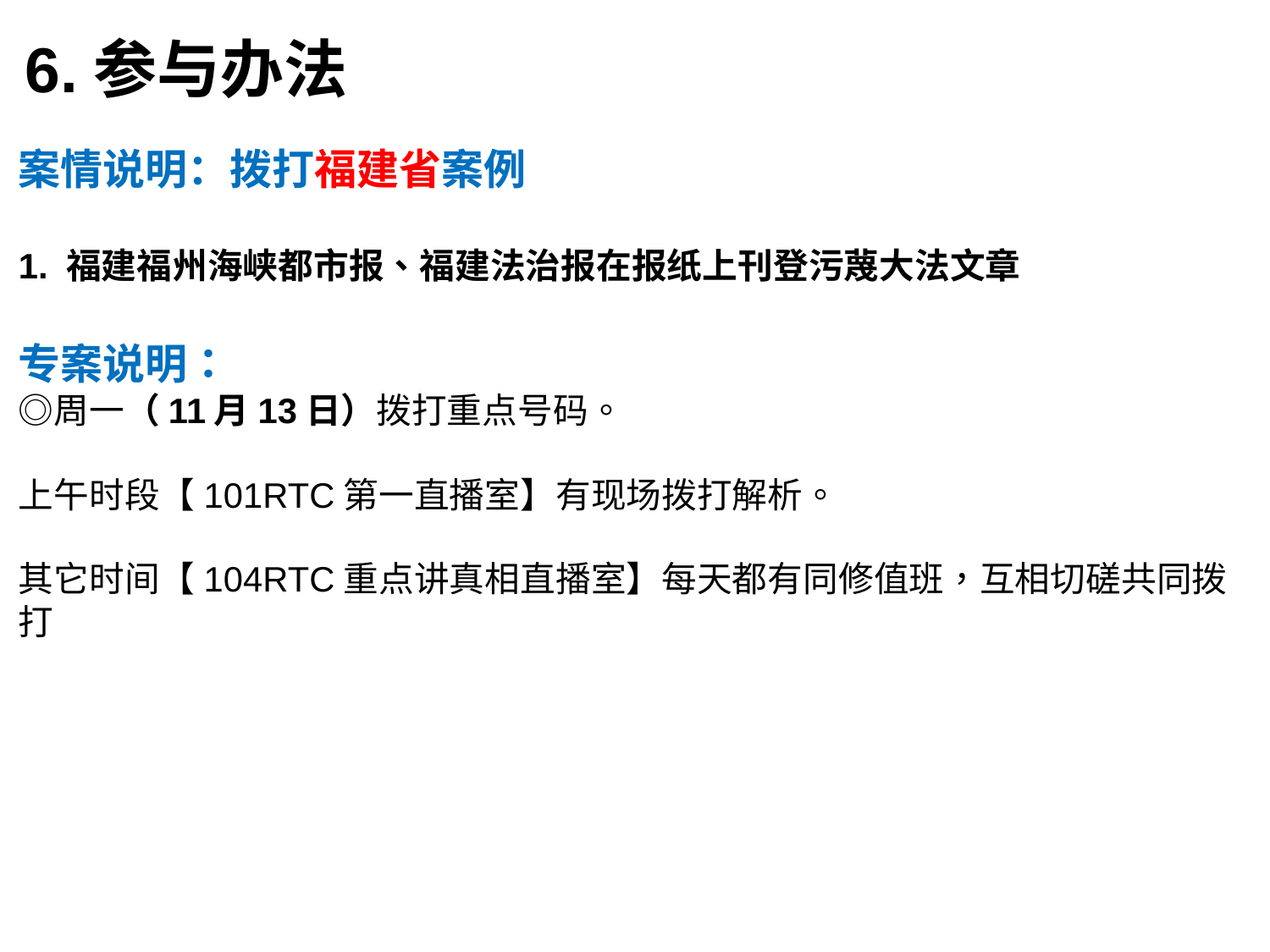

6.参与办法
案情说明：拨打福建省案例

1. 福建福州海峡都市报、福建法治报在报纸上刊登污蔑大法文章

专案说明：
◎周一（11月13日）拨打重点号码。
上午时段【101RTC第一直播室】有现场拨打解析。

其它时间【104RTC重点讲真相直播室】每天都有同修值班，互相切磋共同拨打